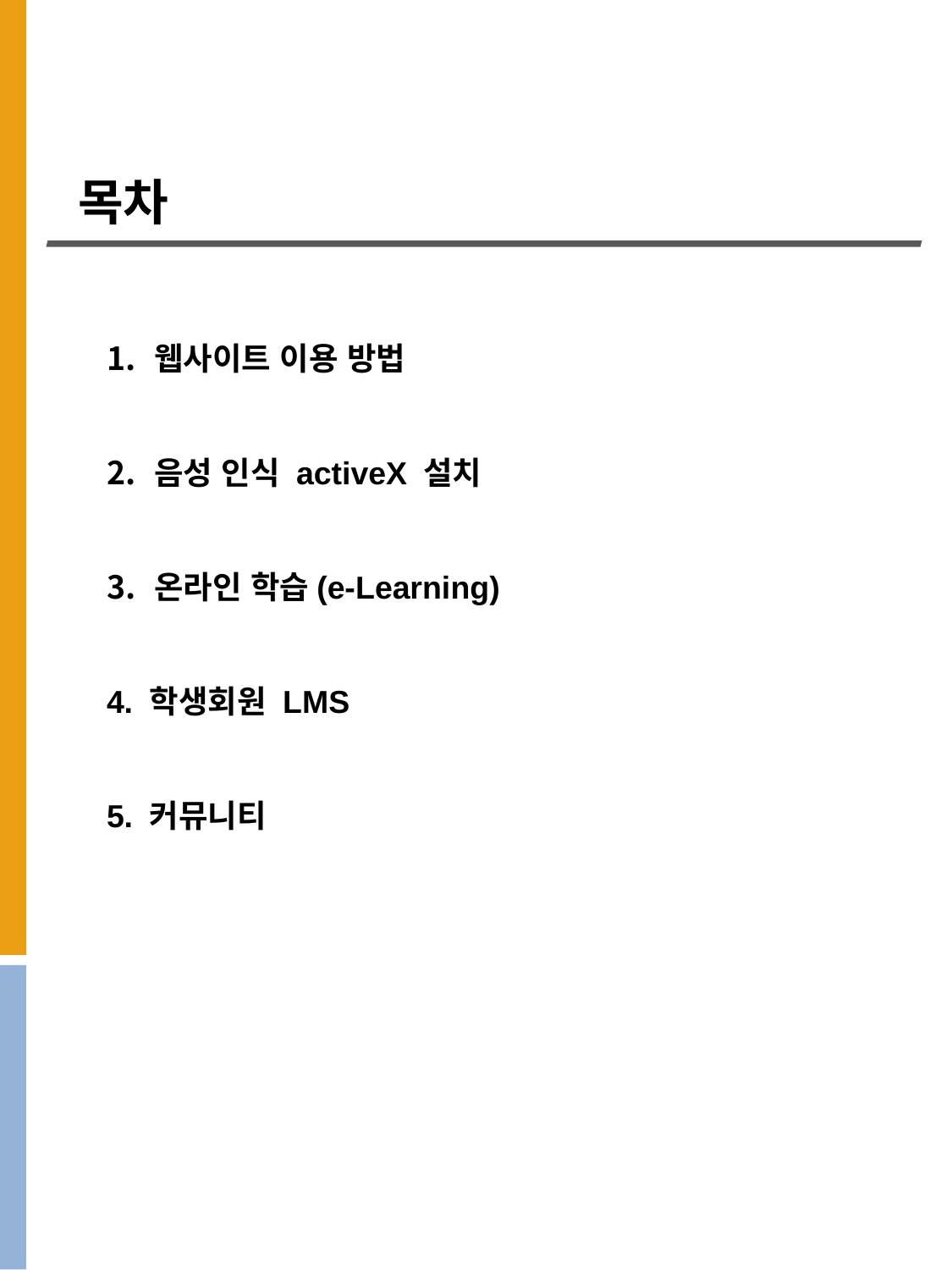

목차

웹사이트 이용 방법

음성 인식 activeX 설치

온라인 학습(e-Learning)

4. 학생회원 LMS

5. 커뮤니티